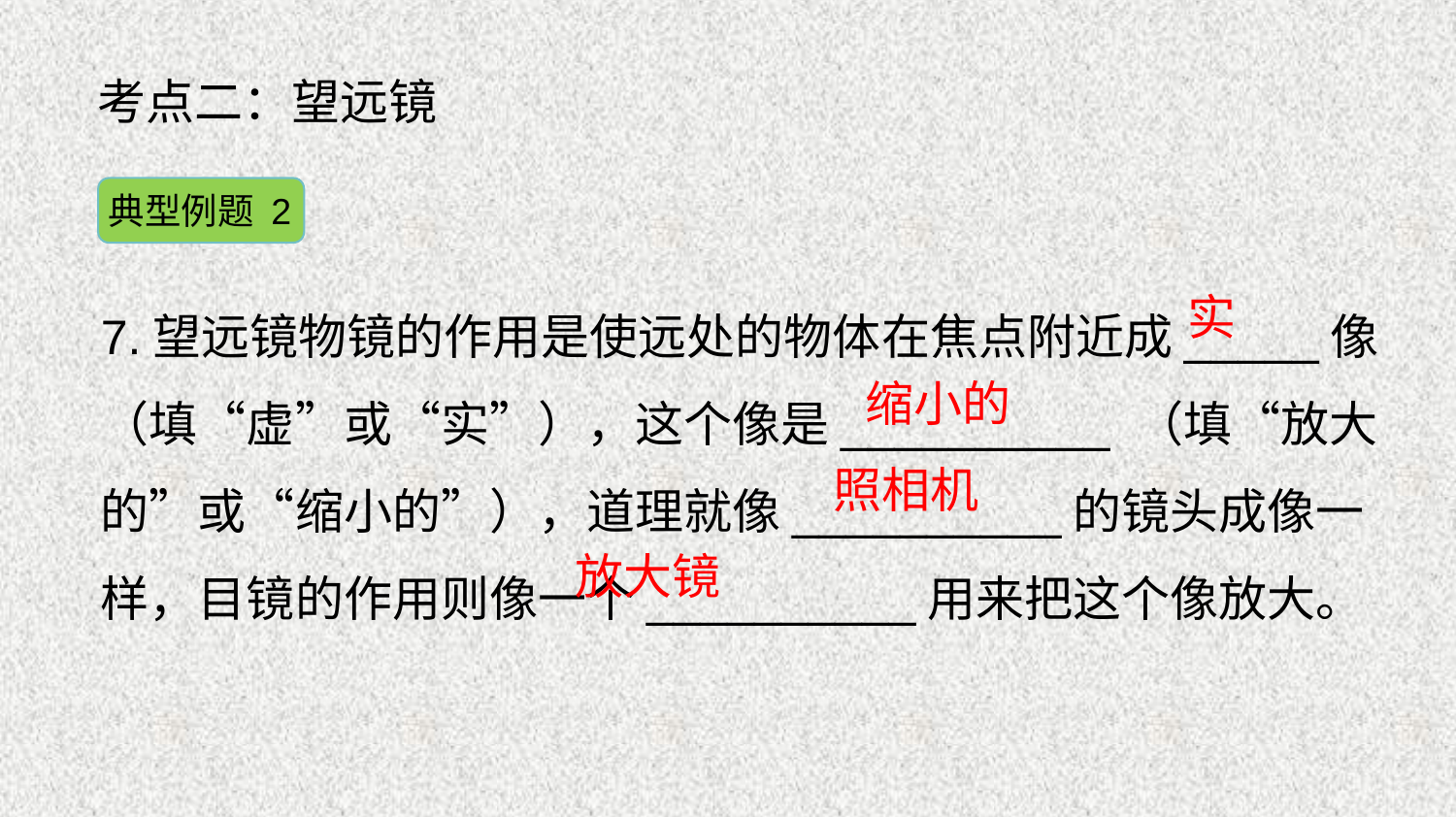

考点二：望远镜
典型例题 2
7.望远镜物镜的作用是使远处的物体在焦点附近成_____像（填“虚”或“实”），这个像是__________ （填“放大的”或“缩小的”），道理就像__________的镜头成像一样，目镜的作用则像一个__________用来把这个像放大。
实
缩小的
照相机
放大镜